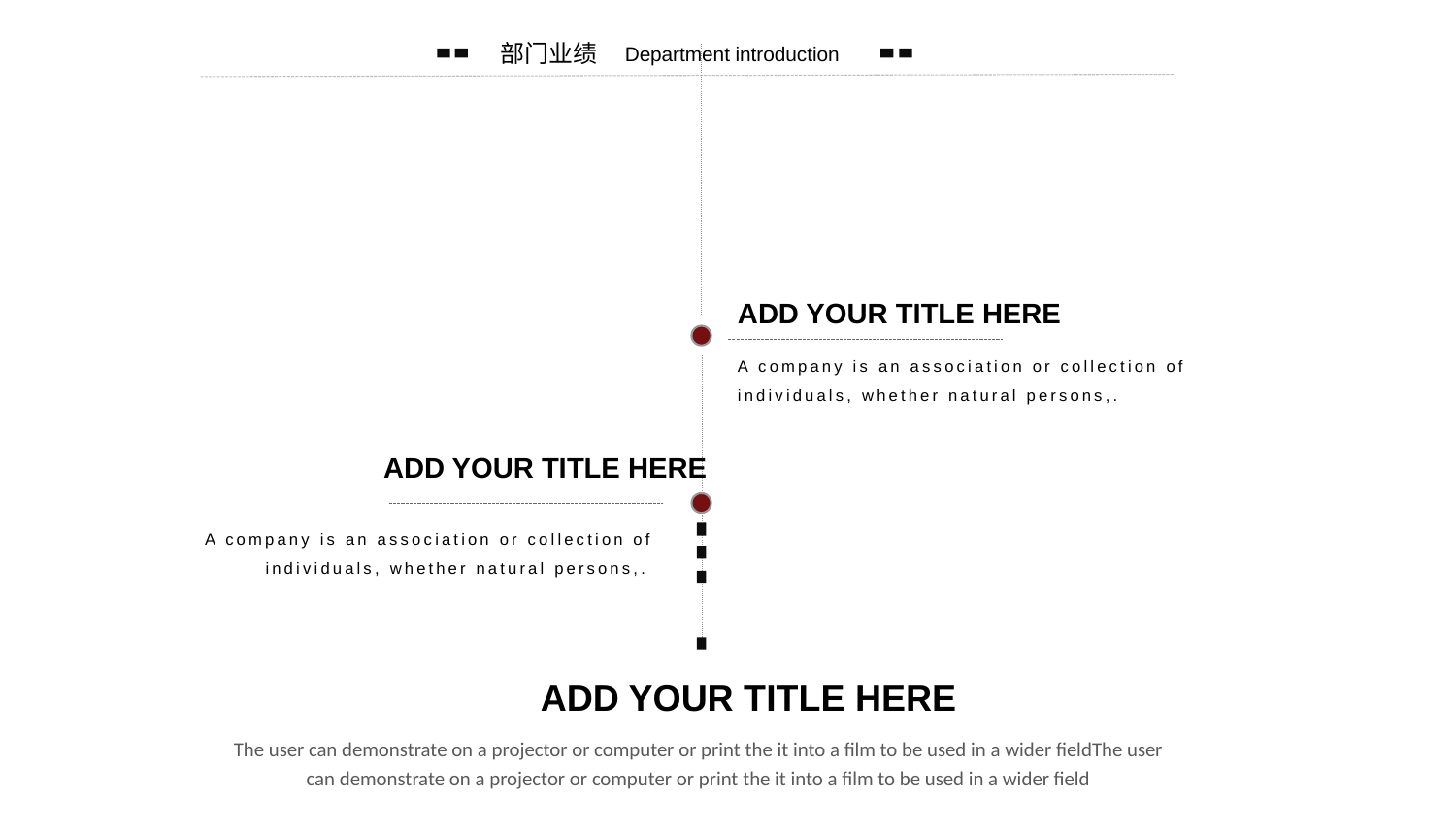

部门业绩
Department introduction

ADD YOUR TITLE HERE

A company is an association or collection of individuals, whether natural persons,.
ADD YOUR TITLE HERE

A company is an association or collection of individuals, whether natural persons,.

ADD YOUR TITLE HERE
The user can demonstrate on a projector or computer or print the it into a film to be used in a wider fieldThe user can demonstrate on a projector or computer or print the it into a film to be used in a wider field